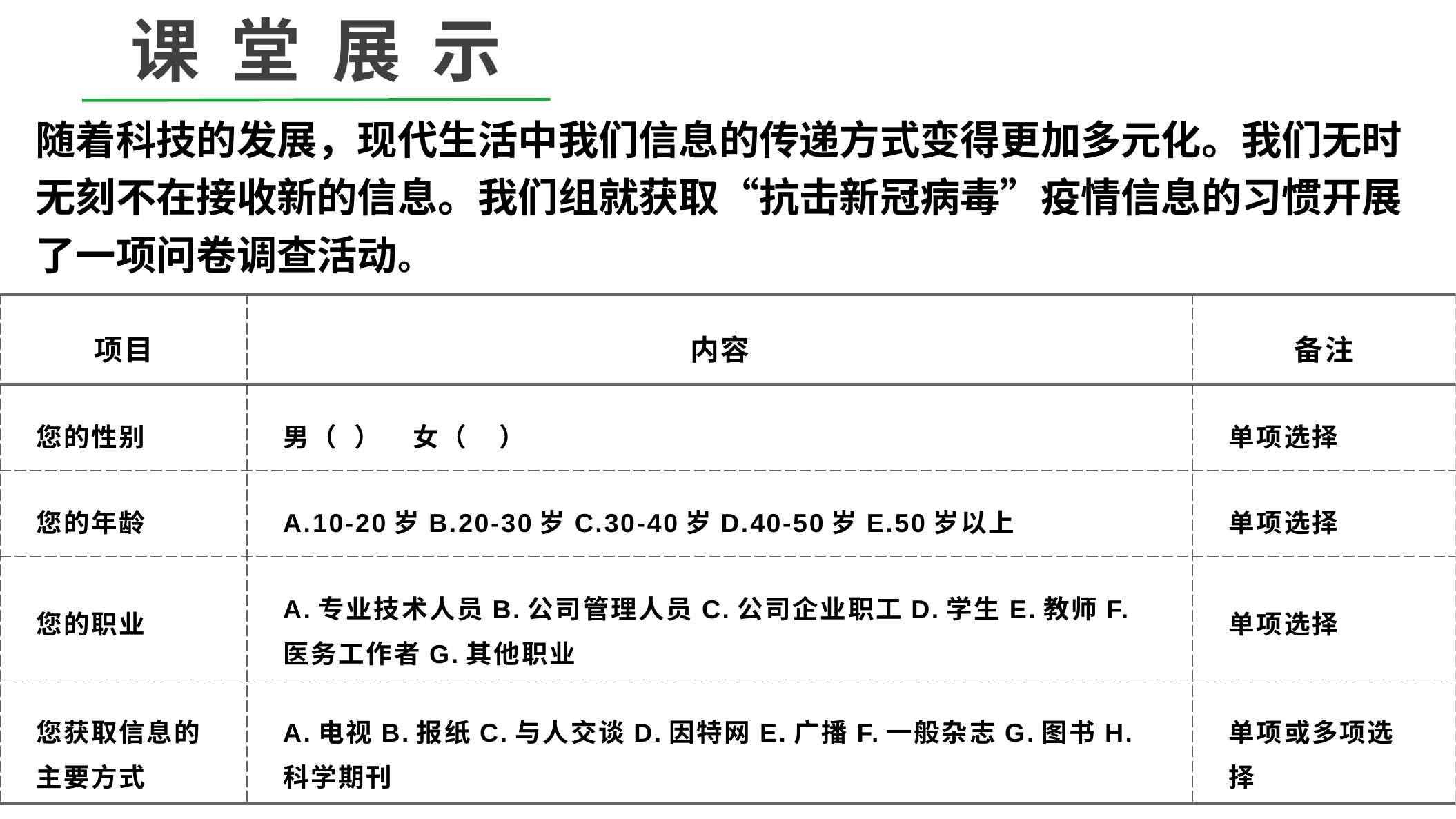

课  堂  展  示
随着科技的发展，现代生活中我们信息的传递方式变得更加多元化。我们无时无刻不在接收新的信息。我们组就获取“抗击新冠病毒”疫情信息的习惯开展了一项问卷调查活动。
| 项目 | 内容 | 备注 |
| --- | --- | --- |
| 您的性别 | 男（ ） 女（ ） | 单项选择 |
| 您的年龄 | A.10-20岁B.20-30岁C.30-40岁D.40-50岁E.50岁以上 | 单项选择 |
| 您的职业 | A.专业技术人员B.公司管理人员C.公司企业职工D.学生E.教师F.医务工作者G.其他职业 | 单项选择 |
| 您获取信息的主要方式 | A.电视B.报纸C.与人交谈D.因特网E.广播F.一般杂志G.图书H.科学期刊 | 单项或多项选择 |